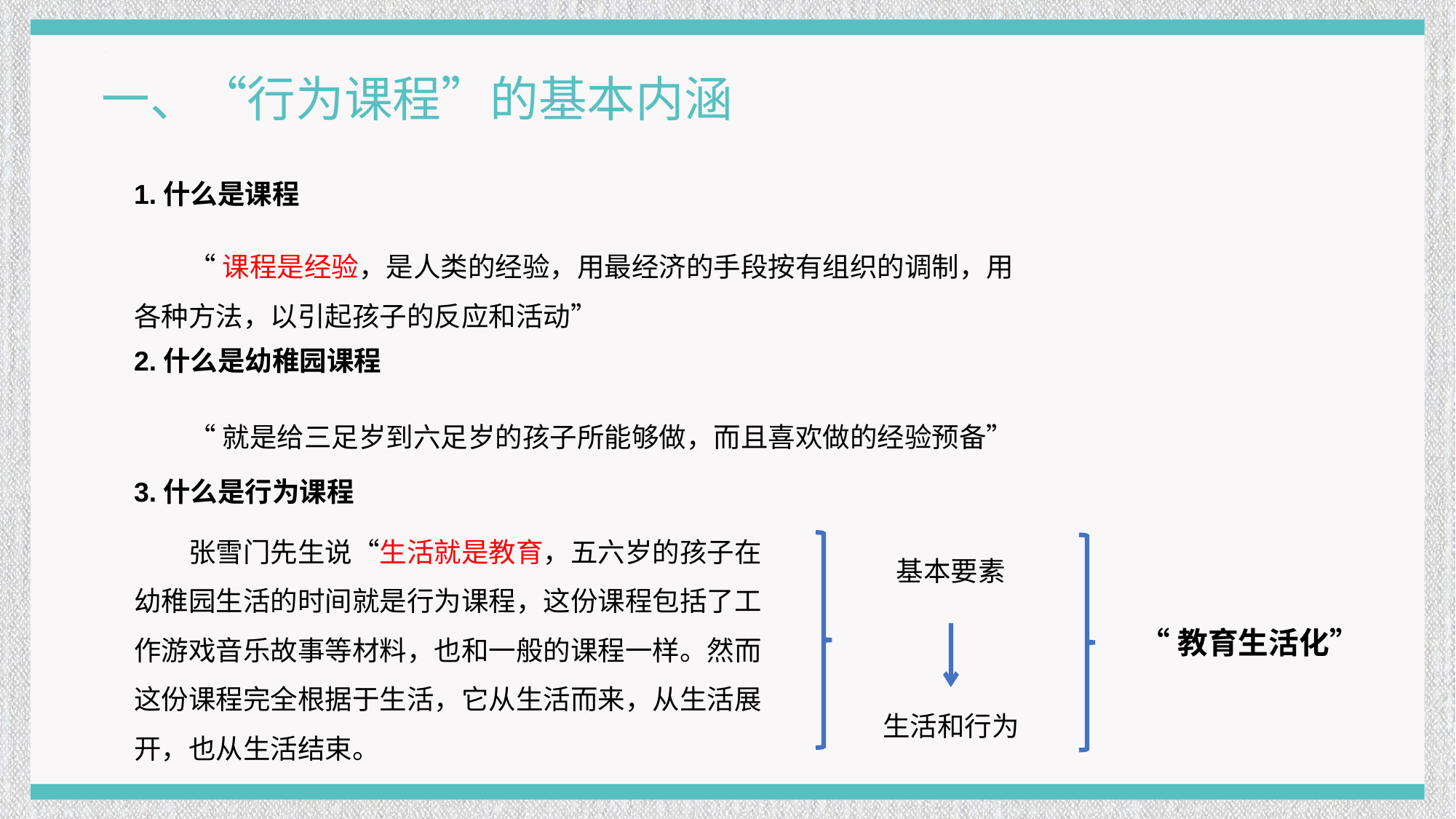

一、“行为课程”的基本内涵
1.什么是课程
“课程是经验，是人类的经验，用最经济的手段按有组织的调制，用各种方法，以引起孩子的反应和活动”
2.什么是幼稚园课程
“就是给三足岁到六足岁的孩子所能够做，而且喜欢做的经验预备”
3.什么是行为课程
张雪门先生说“生活就是教育，五六岁的孩子在幼稚园生活的时间就是行为课程，这份课程包括了工作游戏音乐故事等材料，也和一般的课程一样。然而这份课程完全根据于生活，它从生活而来，从生活展开，也从生活结束。

基本要素

“教育生活化”
生活和行为